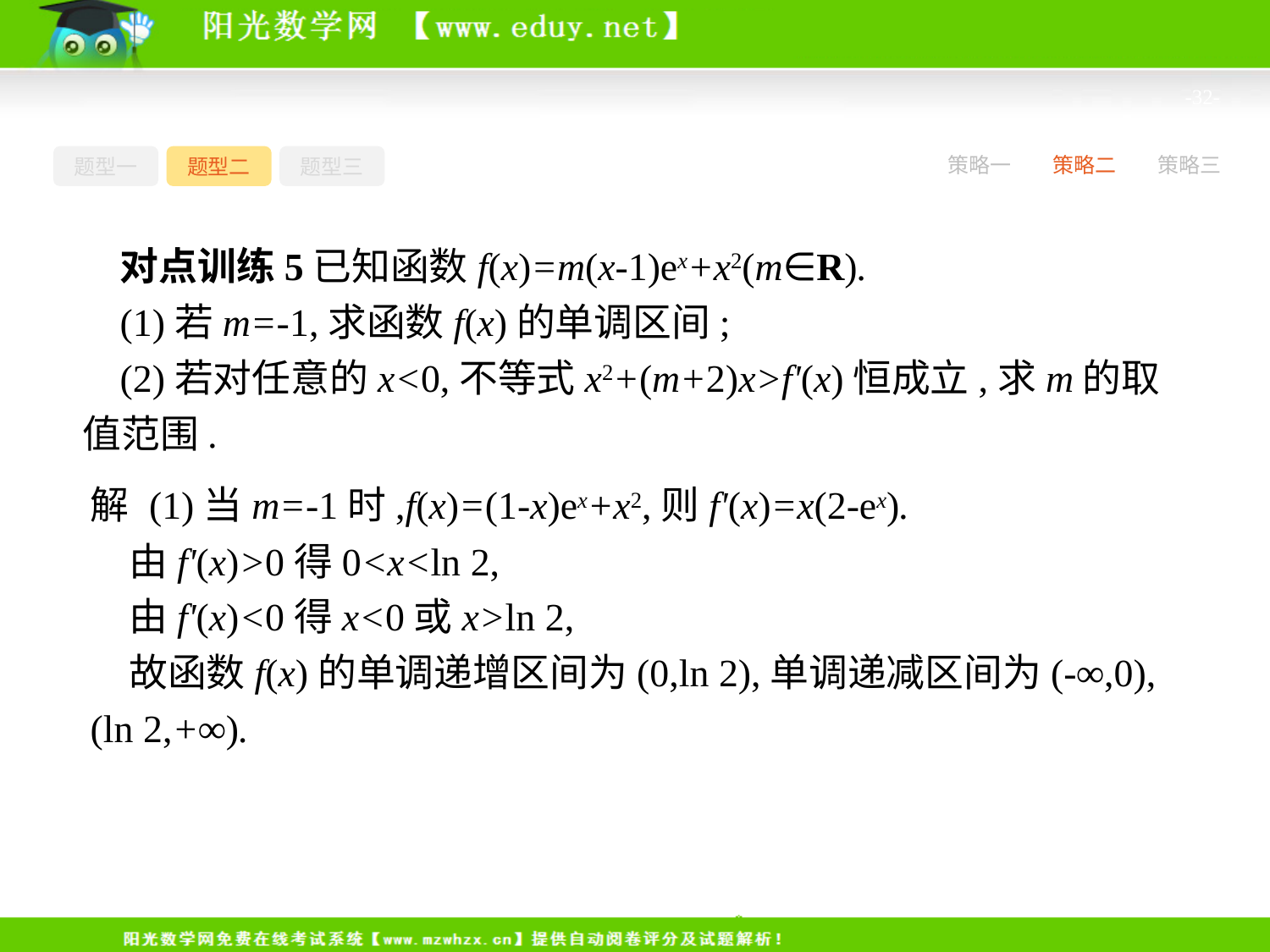

-32-
题型一
题型二
题型三
策略一
策略二
策略三
对点训练5已知函数f(x)=m(x-1)ex+x2(m∈R).
(1)若m=-1,求函数f(x)的单调区间;
(2)若对任意的x<0,不等式x2+(m+2)x>f'(x)恒成立,求m的取值范围.
解 (1)当m=-1时,f(x)=(1-x)ex+x2,则f'(x)=x(2-ex).
由f'(x)>0得0<x<ln 2,
由f'(x)<0得x<0或x>ln 2,
故函数f(x)的单调递增区间为(0,ln 2),单调递减区间为(-∞,0),(ln 2,+∞).